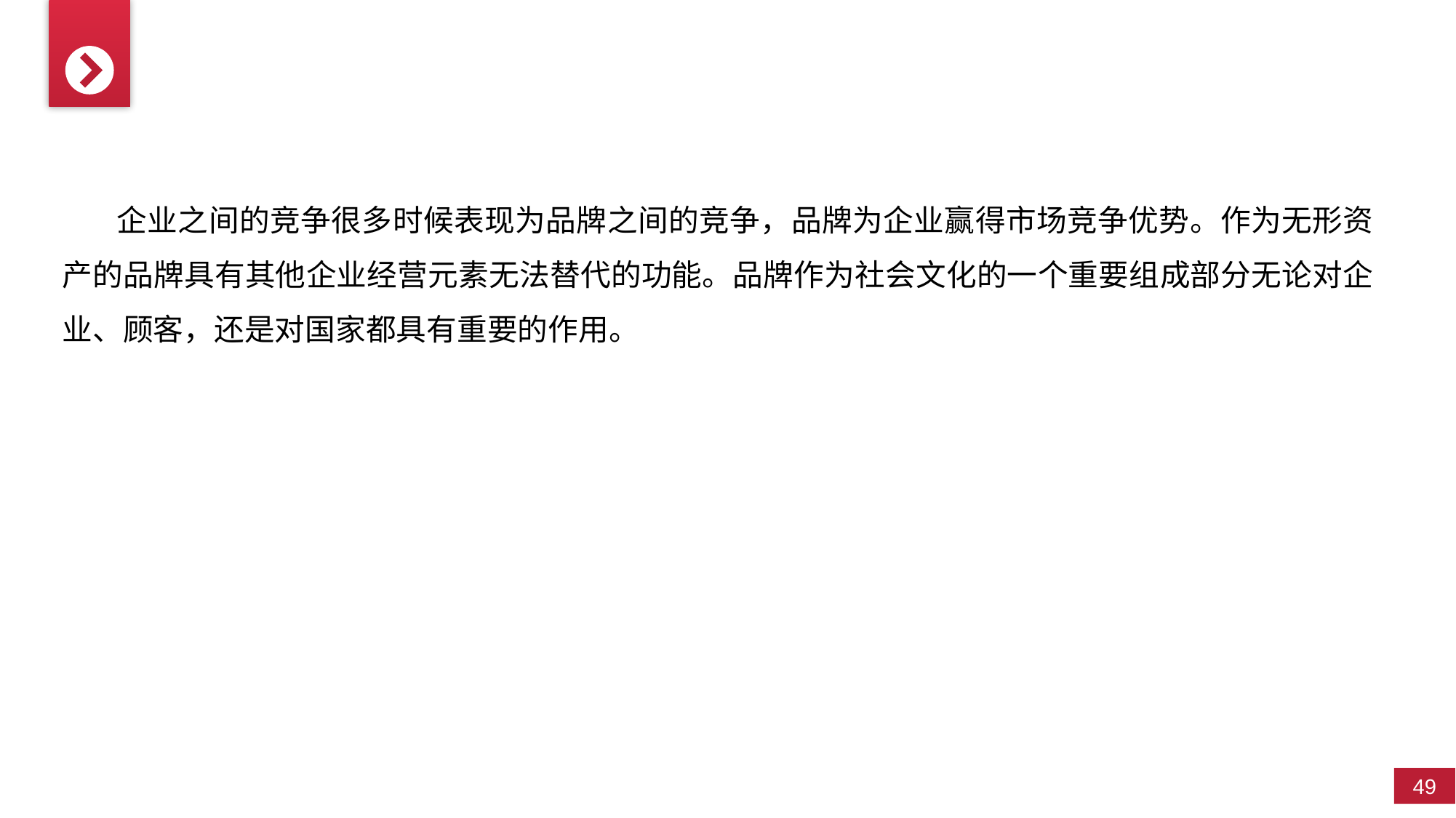

企业之间的竞争很多时候表现为品牌之间的竞争，品牌为企业赢得市场竞争优势。作为无形资产的品牌具有其他企业经营元素无法替代的功能。品牌作为社会文化的一个重要组成部分无论对企业、顾客，还是对国家都具有重要的作用。